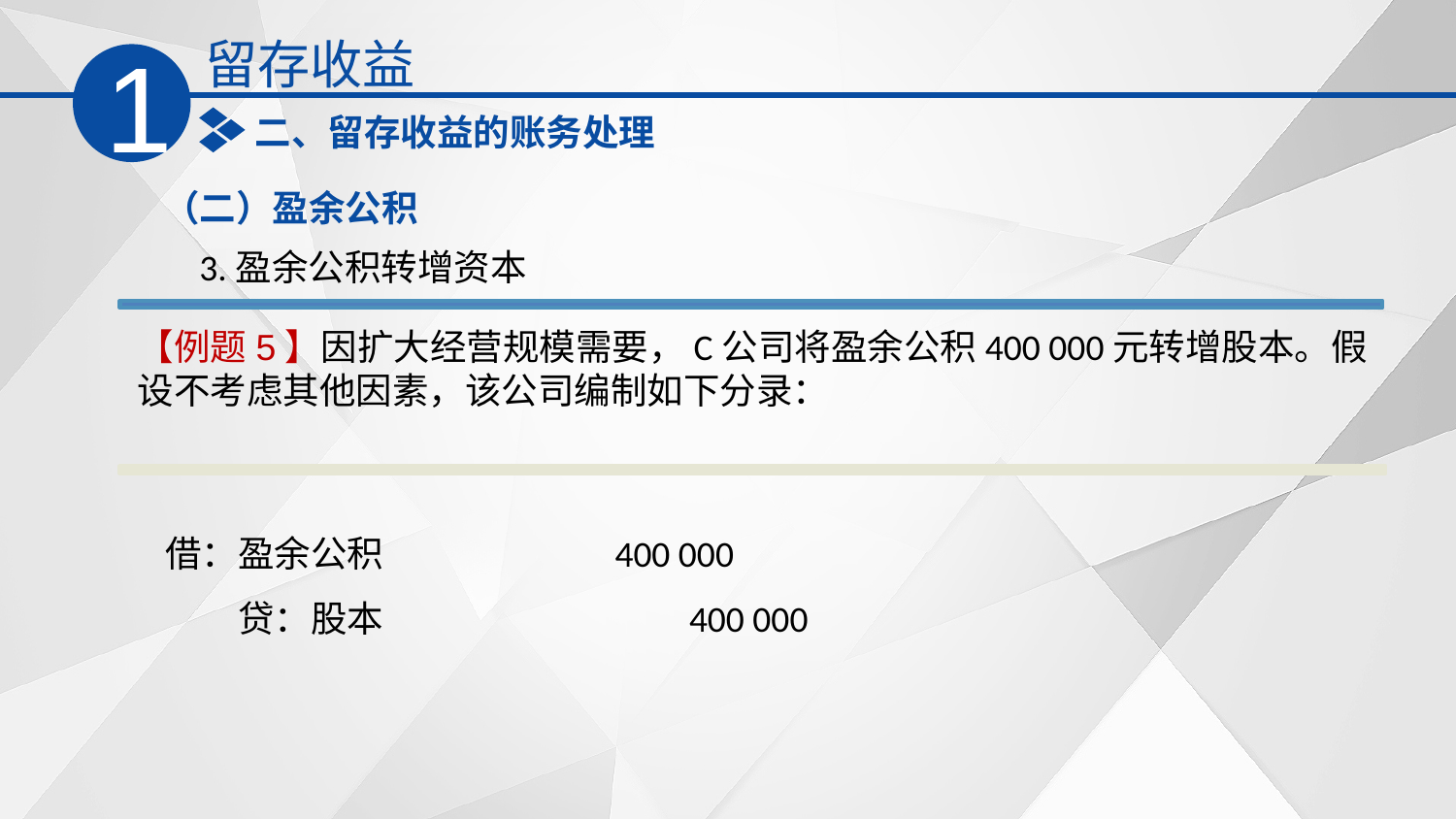

留存收益
1

二、留存收益的账务处理

（二）盈余公积
3.盈余公积转增资本

【例题5】因扩大经营规模需要，C公司将盈余公积400 000元转增股本。假设不考虑其他因素，该公司编制如下分录：

借：盈余公积                           400 000
　　贷：股本                                    400 000